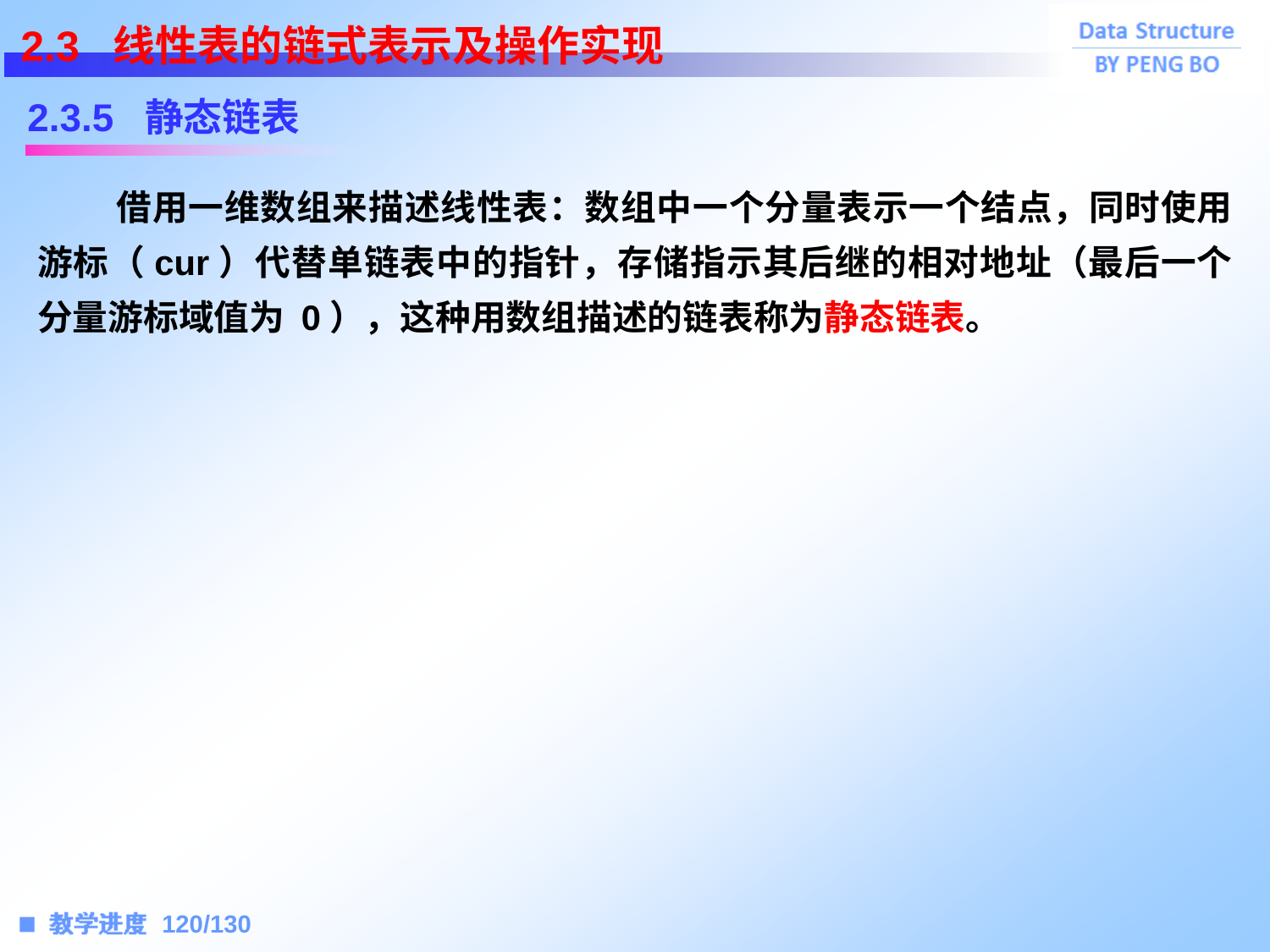

2.3  线性表的链式表示及操作实现

2.3.5  静态链表

        借用一维数组来描述线性表：数组中一个分量表示一个结点，同时使用游标（cur）代替单链表中的指针，存储指示其后继的相对地址（最后一个分量游标域值为 0），这种用数组描述的链表称为静态链表。